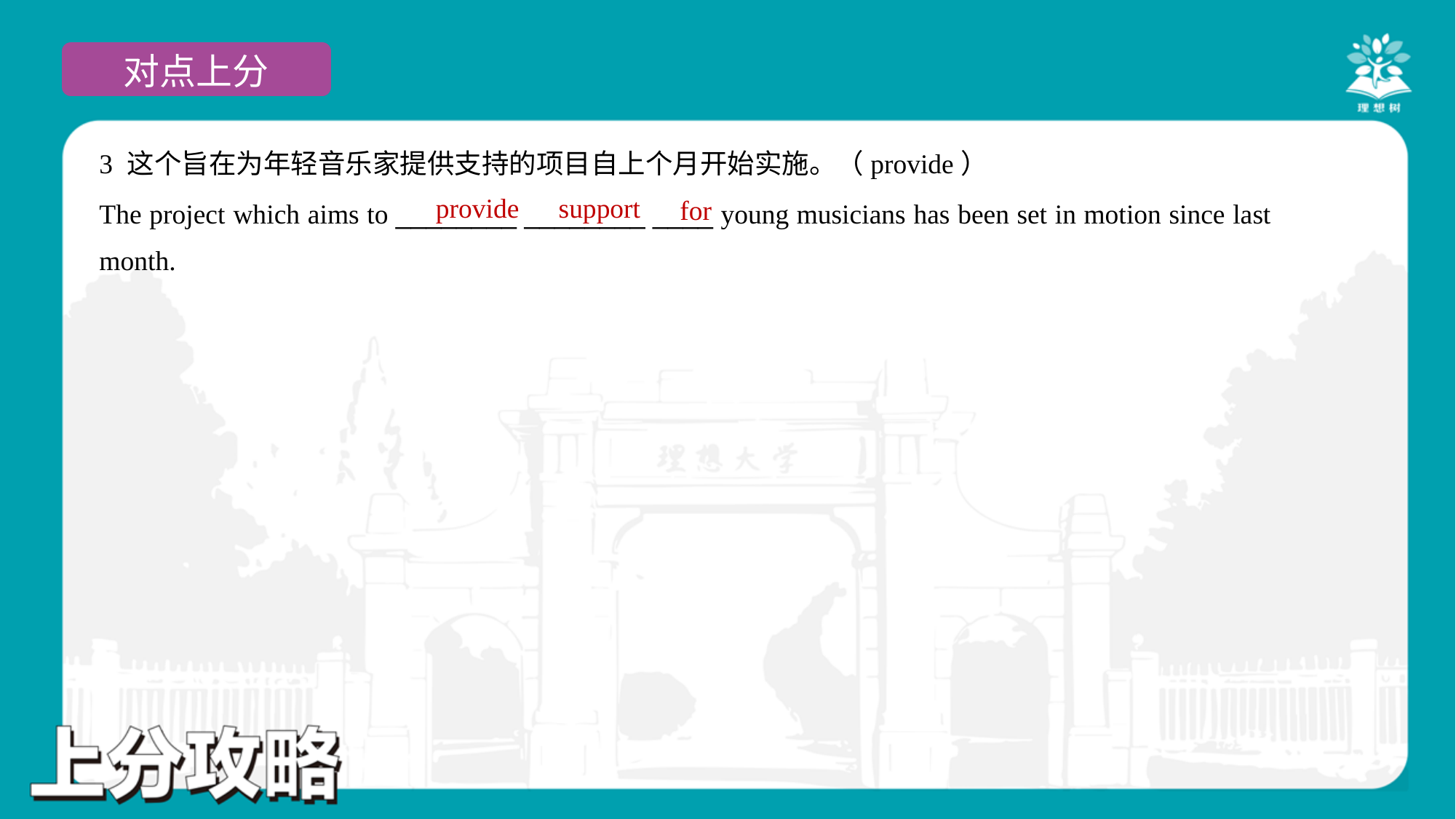

3 这个旨在为年轻音乐家提供支持的项目自上个月开始实施。（provide）
The project which aims to ________ ________ ____ young musicians has been set in motion since last
month.
provide
support
for